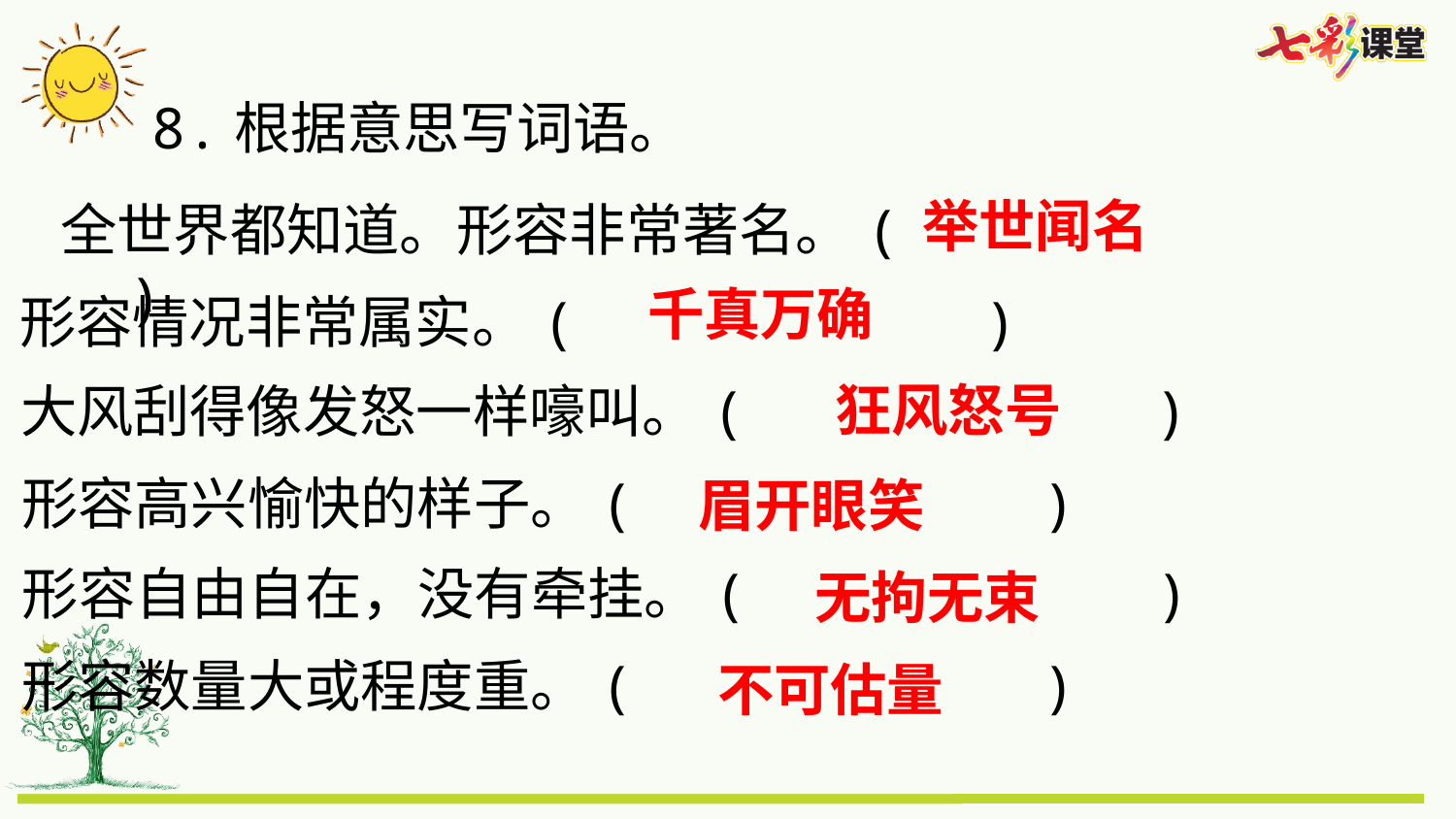

8.根据意思写词语。
举世闻名
全世界都知道。形容非常著名。(            )
千真万确
形容情况非常属实。(            )
狂风怒号
大风刮得像发怒一样嚎叫。(            )
形容高兴愉快的样子。(            )
眉开眼笑
形容自由自在，没有牵挂。(            )
无拘无束
形容数量大或程度重。(            )
不可估量